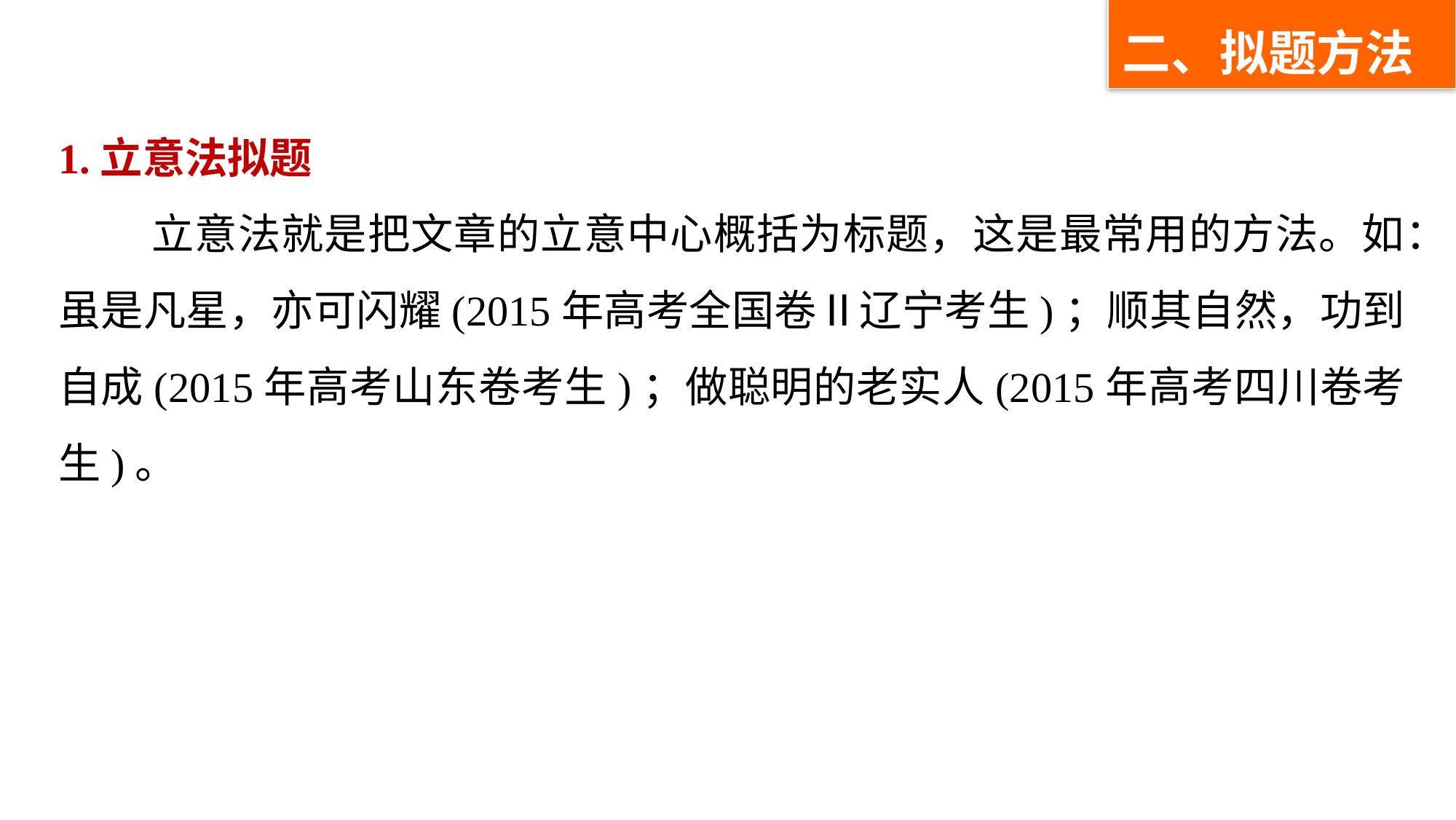

二、拟题方法
1.立意法拟题
        立意法就是把文章的立意中心概括为标题，这是最常用的方法。如：虽是凡星，亦可闪耀(2015年高考全国卷Ⅱ辽宁考生)；顺其自然，功到自成(2015年高考山东卷考生)；做聪明的老实人(2015年高考四川卷考生)。